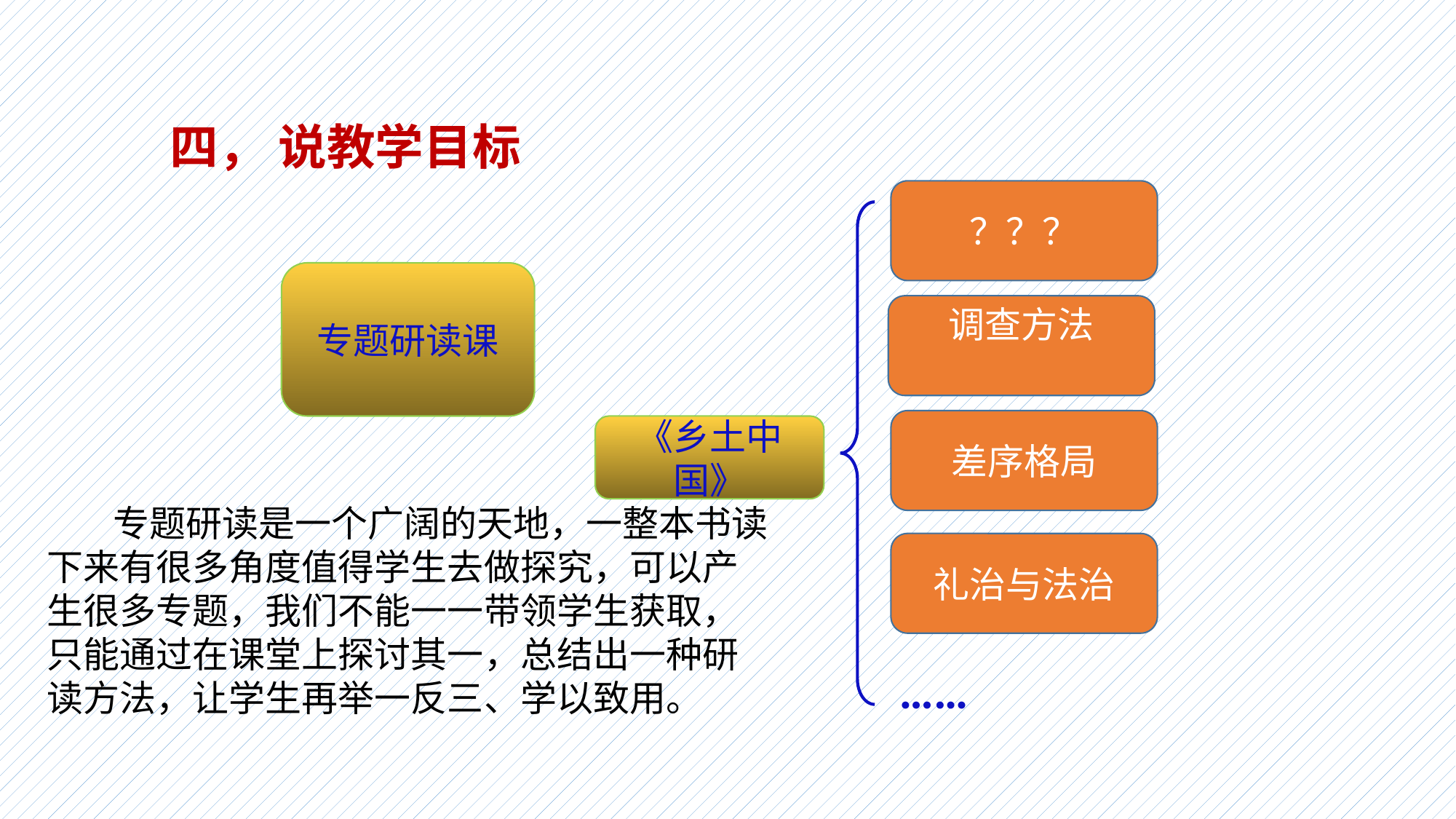

四， 说教学目标
？？？

专题研读课
调查方法

差序格局
《乡土中国》
       专题研读是一个广阔的天地，一整本书读下来有很多角度值得学生去做探究，可以产生很多专题，我们不能一一带领学生获取，只能通过在课堂上探讨其一，总结出一种研读方法，让学生再举一反三、学以致用。
礼治与法治
……